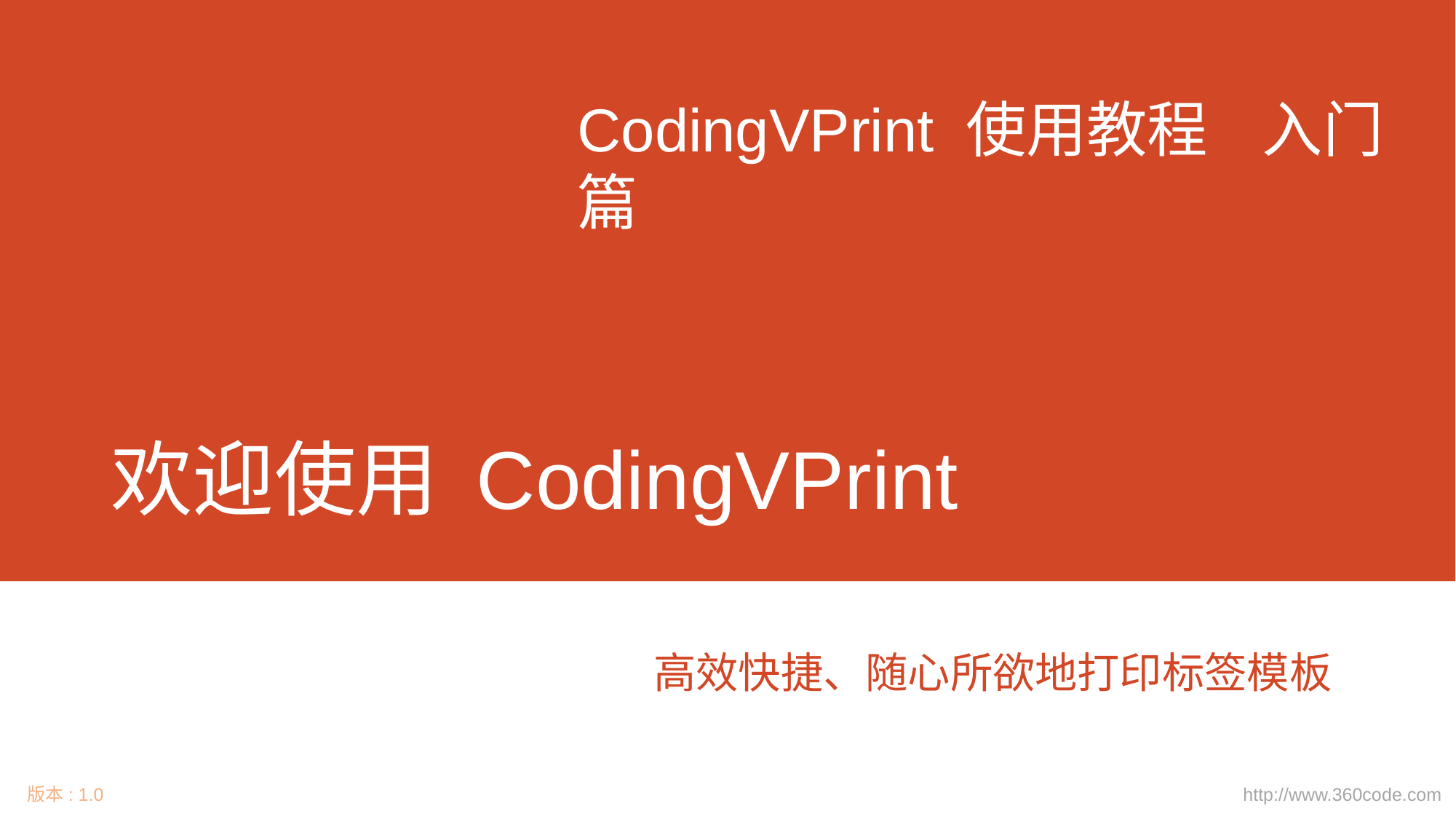

CodingVPrint 使用教程    入门篇
# 欢迎使用 CodingVPrint
高效快捷、随心所欲地打印标签模板
版本: 1.0